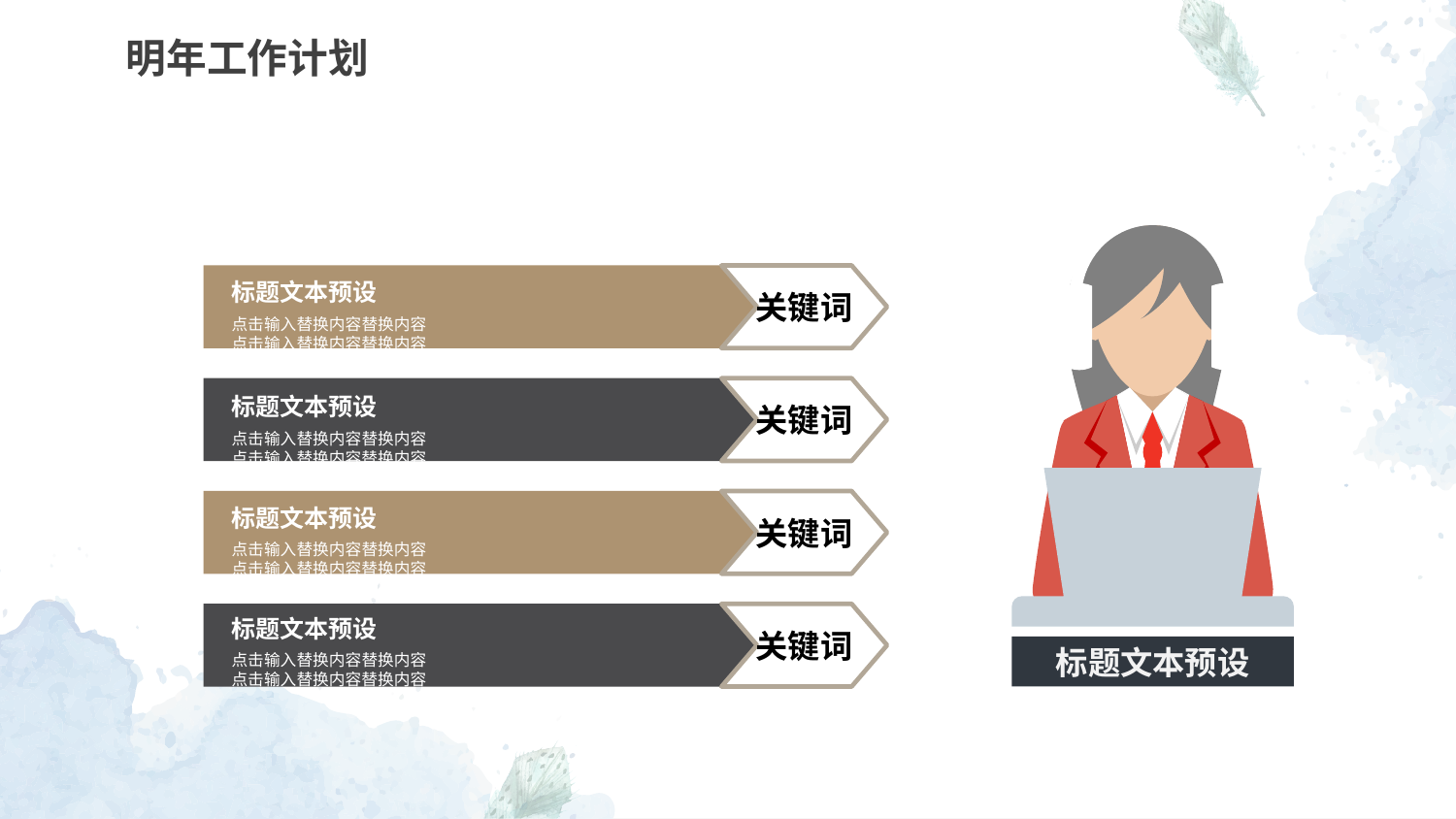

明年工作计划

标题文本预设

关键词
标题文本预设
点击输入替换内容替换内容
点击输入替换内容替换内容

关键词
标题文本预设
点击输入替换内容替换内容
点击输入替换内容替换内容

关键词
标题文本预设
点击输入替换内容替换内容
点击输入替换内容替换内容

关键词
标题文本预设
点击输入替换内容替换内容
点击输入替换内容替换内容